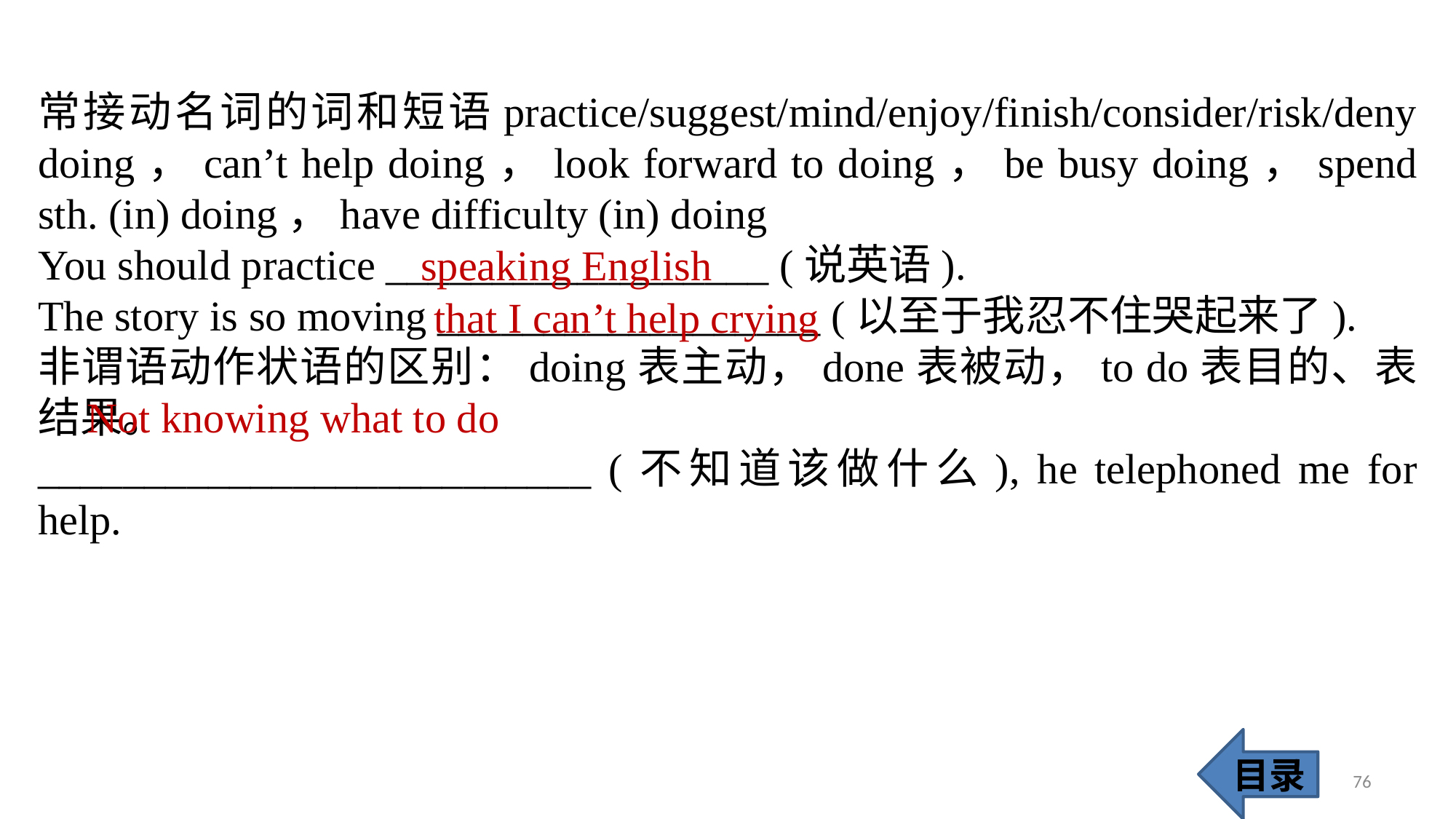

常接动名词的词和短语practice/suggest/mind/enjoy/finish/consider/risk/deny doing，can’t help doing，look forward to doing，be busy doing，spend sth. (in) doing，have difficulty (in) doing
You should practice __________________ (说英语).
The story is so moving __________________ (以至于我忍不住哭起来了).
非谓语动作状语的区别：doing表主动，done表被动，to do表目的、表结果。
__________________________ (不知道该做什么), he telephoned me for help.
speaking English
that I can’t help crying
 Not knowing what to do

目录
76